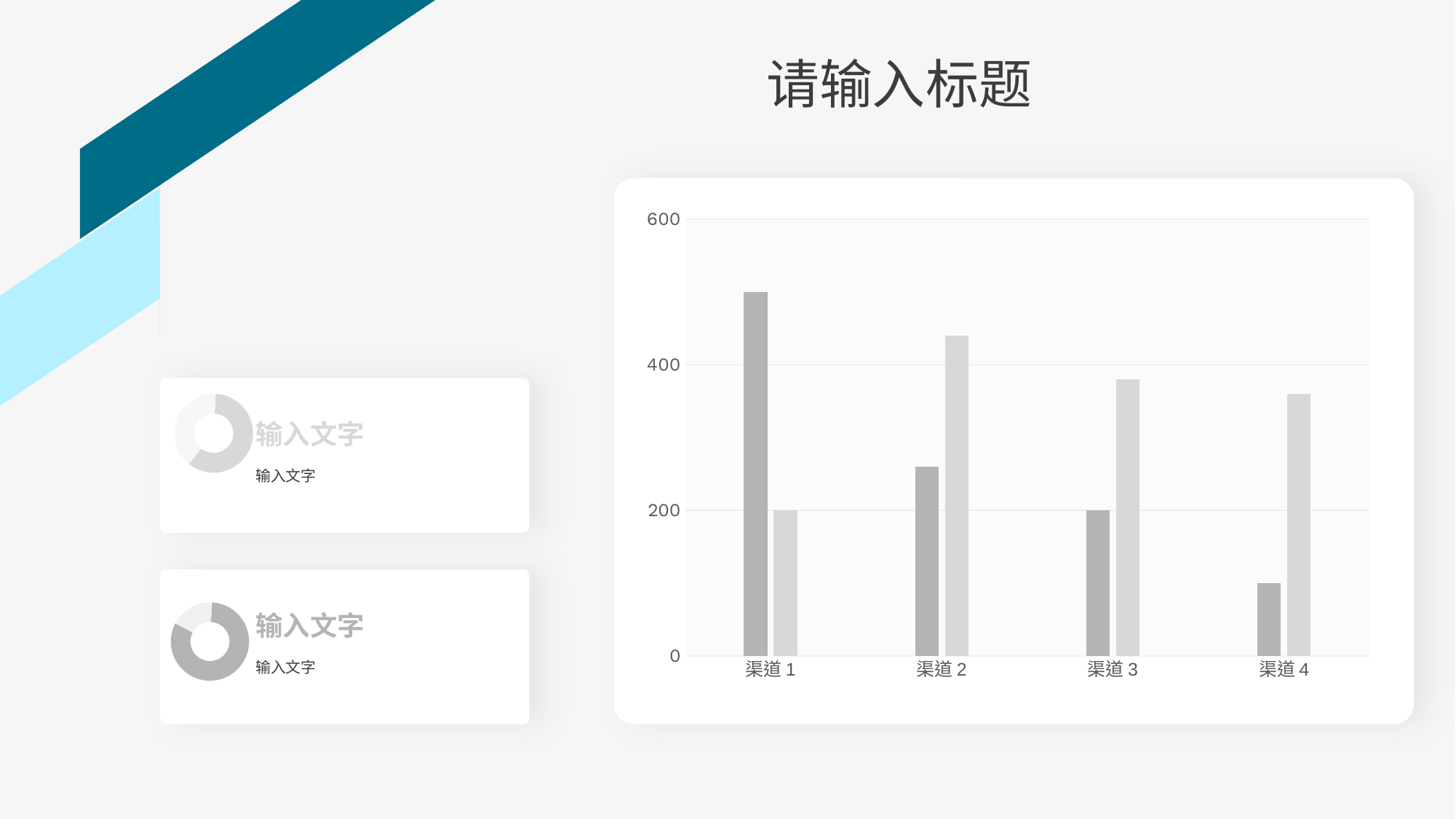

# 请输入标题

### Chart

| Category | Text here 1 | Text here 2 |
|---|---|---|
| 渠道1 | 500.0 | 200.0 |
| 渠道2 | 260.0 | 440.0 |
| 渠道3 | 200.0 | 380.0 |
| 渠道4 | 100.0 | 360.0 |

### Chart

| Category | 销售额 |
|---|---|
| 第一季度 | 6.0 |
| 第二季度 | 4.0 |
输入文字
输入文字

输入文字
输入文字

### Chart

| Category | 销售额 |
|---|---|
| 第一季度 | 9.0 |
| 第二季度 | 2.0 |